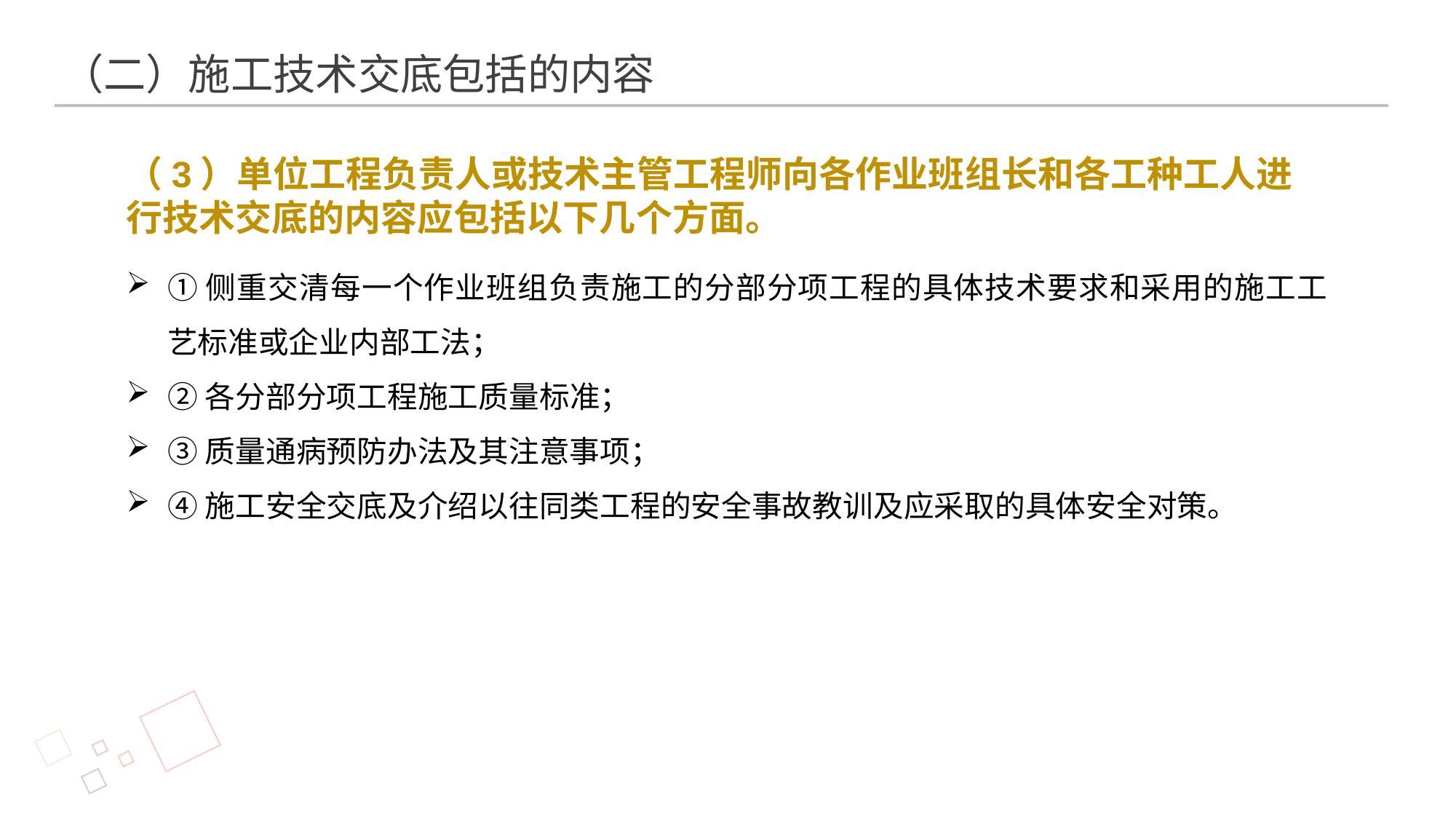

（二）施工技术交底包括的内容
（3）单位工程负责人或技术主管工程师向各作业班组长和各工种工人进行技术交底的内容应包括以下几个方面。
①侧重交清每一个作业班组负责施工的分部分项工程的具体技术要求和采用的施工工艺标准或企业内部工法；
②各分部分项工程施工质量标准；
③质量通病预防办法及其注意事项；
④施工安全交底及介绍以往同类工程的安全事故教训及应采取的具体安全对策。